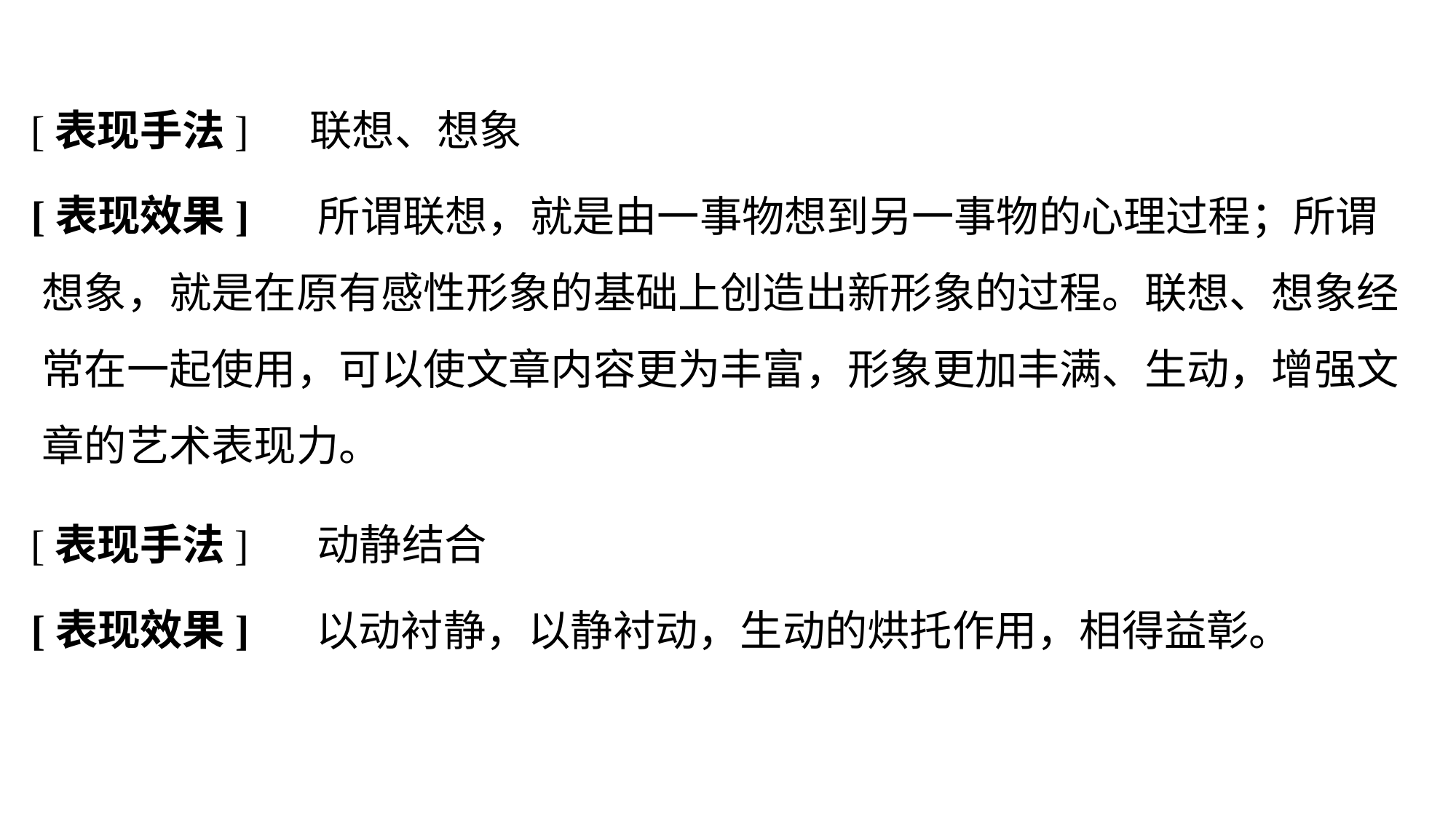

联想、想象
[表现手法]
[表现效果]
		     所谓联想，就是由一事物想到另一事物的心理过程；所谓想象，就是在原有感性形象的基础上创造出新形象的过程。联想、想象经常在一起使用，可以使文章内容更为丰富，形象更加丰满、生动，增强文章的艺术表现力。
动静结合
[表现手法]
[表现效果]
以动衬静，以静衬动，生动的烘托作用，相得益彰。